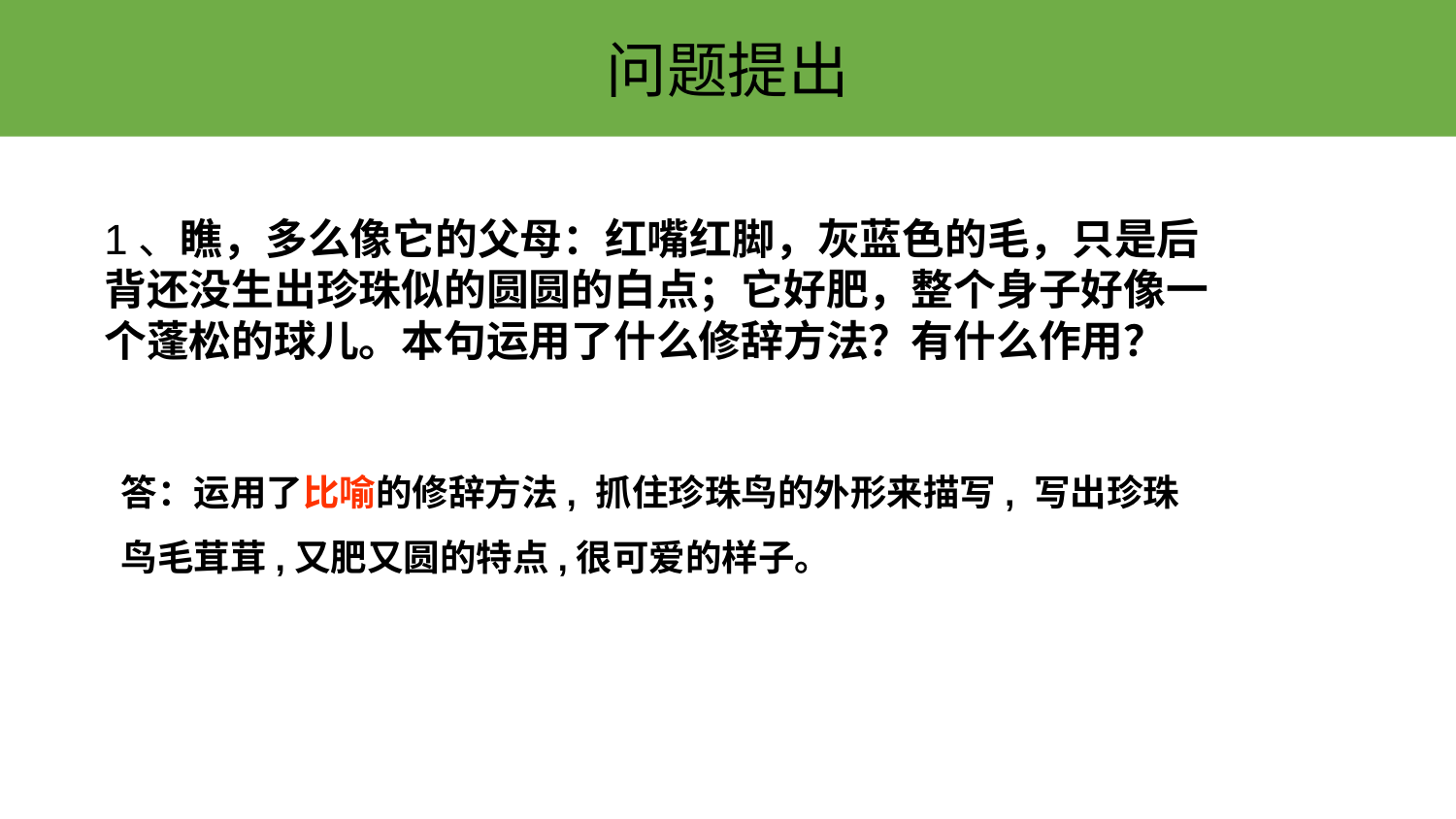

问题提出
1、瞧，多么像它的父母：红嘴红脚，灰蓝色的毛，只是后背还没生出珍珠似的圆圆的白点；它好肥，整个身子好像一个蓬松的球儿。本句运用了什么修辞方法？有什么作用？
答：运用了比喻的修辞方法, 抓住珍珠鸟的外形来描写, 写出珍珠鸟毛茸茸,又肥又圆的特点,很可爱的样子。